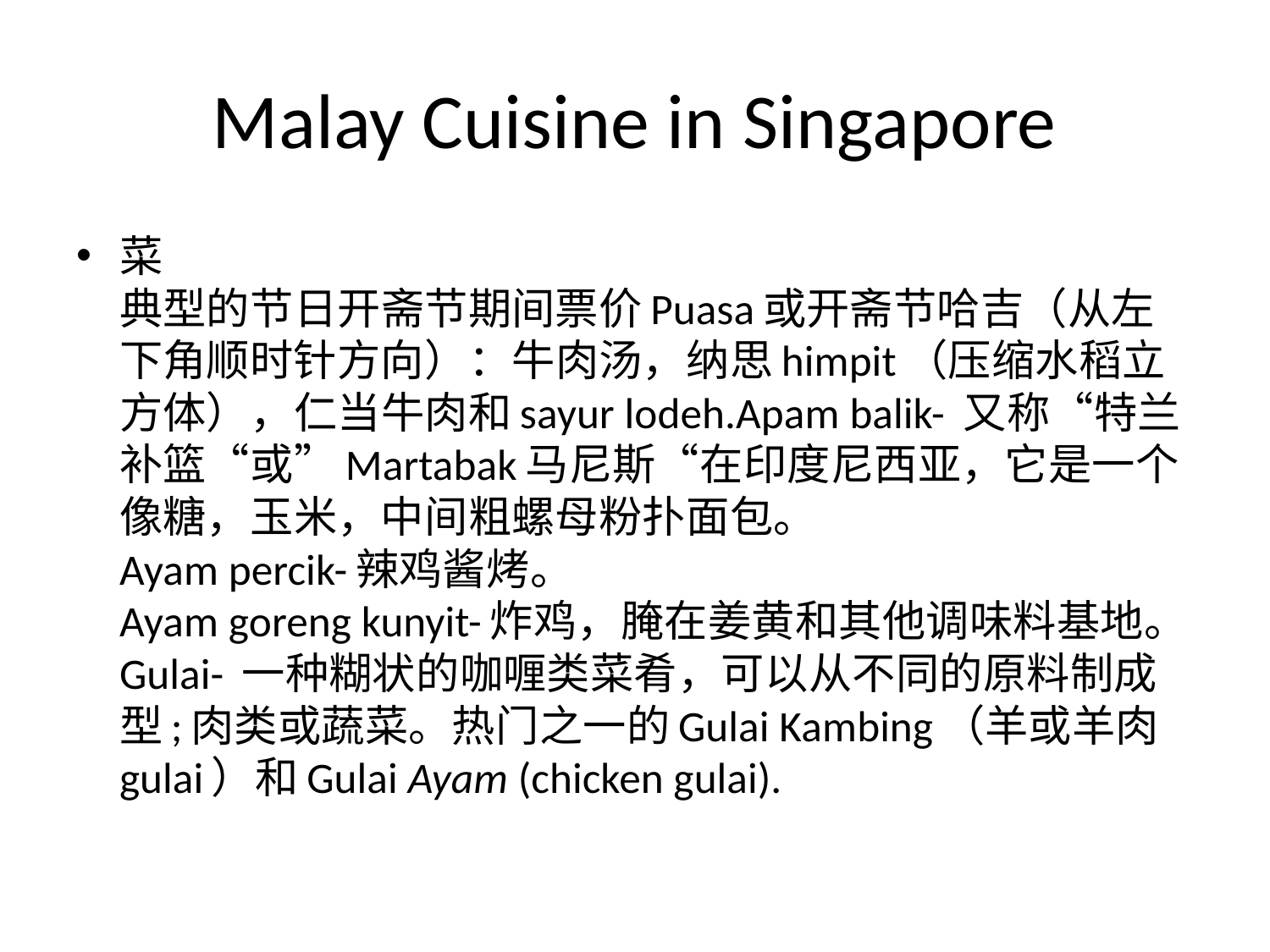

# Malay Cuisine in Singapore
菜
典型的节日开斋节期间票价Puasa或开斋节哈吉（从左下角顺时针方向）：牛肉汤，纳思himpit（压缩水稻立方体），仁当牛肉和sayur lodeh.Apam balik- 又称“特兰补篮“或”Martabak马尼斯“在印度尼西亚，它是一个像糖，玉米，中间粗螺母粉扑面包。
Ayam percik-辣鸡酱烤。
Ayam goreng kunyit-炸鸡，腌在姜黄和其他调味料基地。
Gulai- 一种糊状的咖喱类菜肴，可以从不同的原料制成型;肉类或蔬菜。热门之一的Gulai Kambing（羊或羊肉gulai）和Gulai Ayam (chicken gulai).